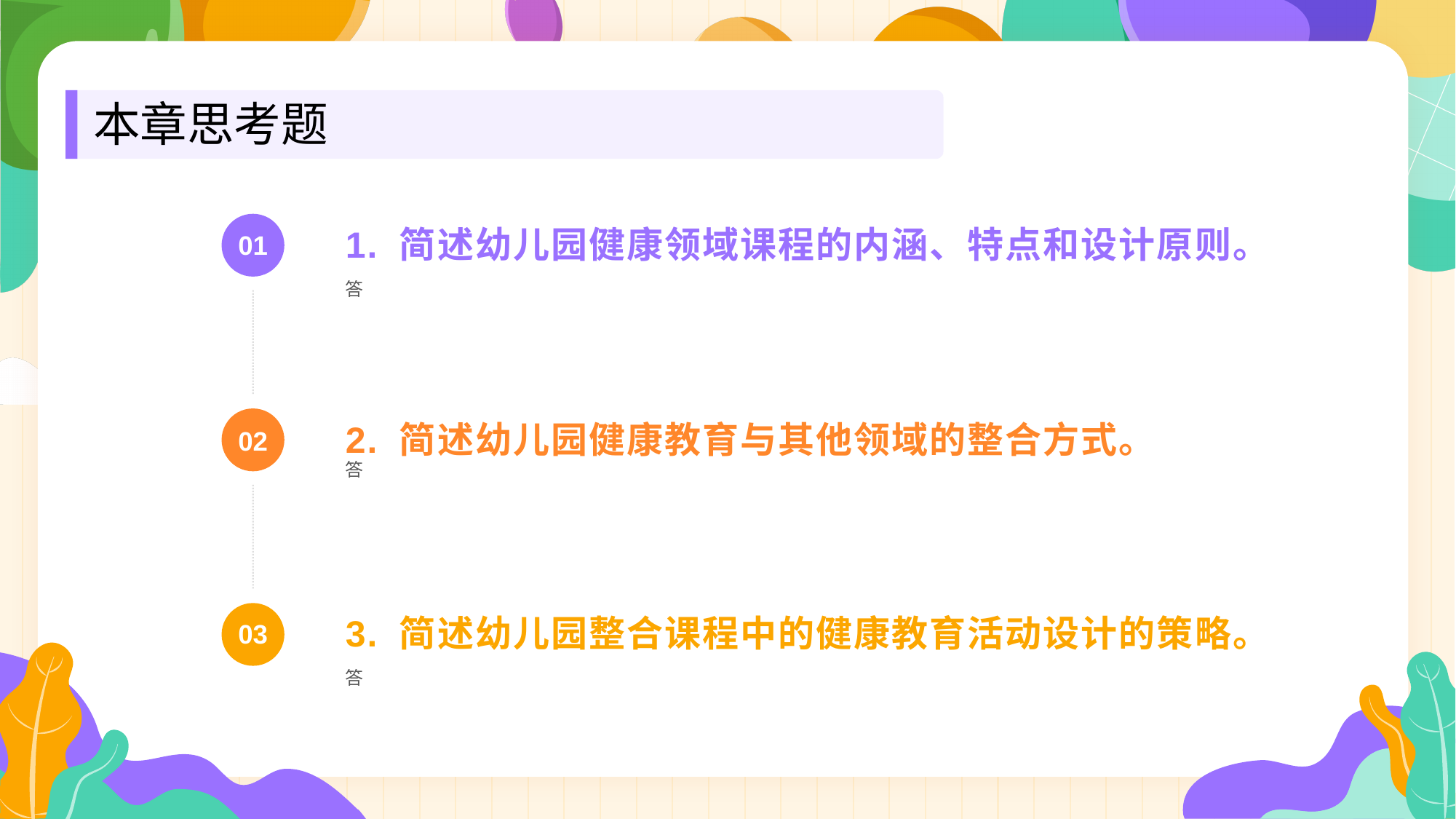

本章思考题
1. 简述幼儿园健康领域课程的内涵、特点和设计原则。

01
答
2. 简述幼儿园健康教育与其他领域的整合方式。

02
答
3. 简述幼儿园整合课程中的健康教育活动设计的策略。

03
答